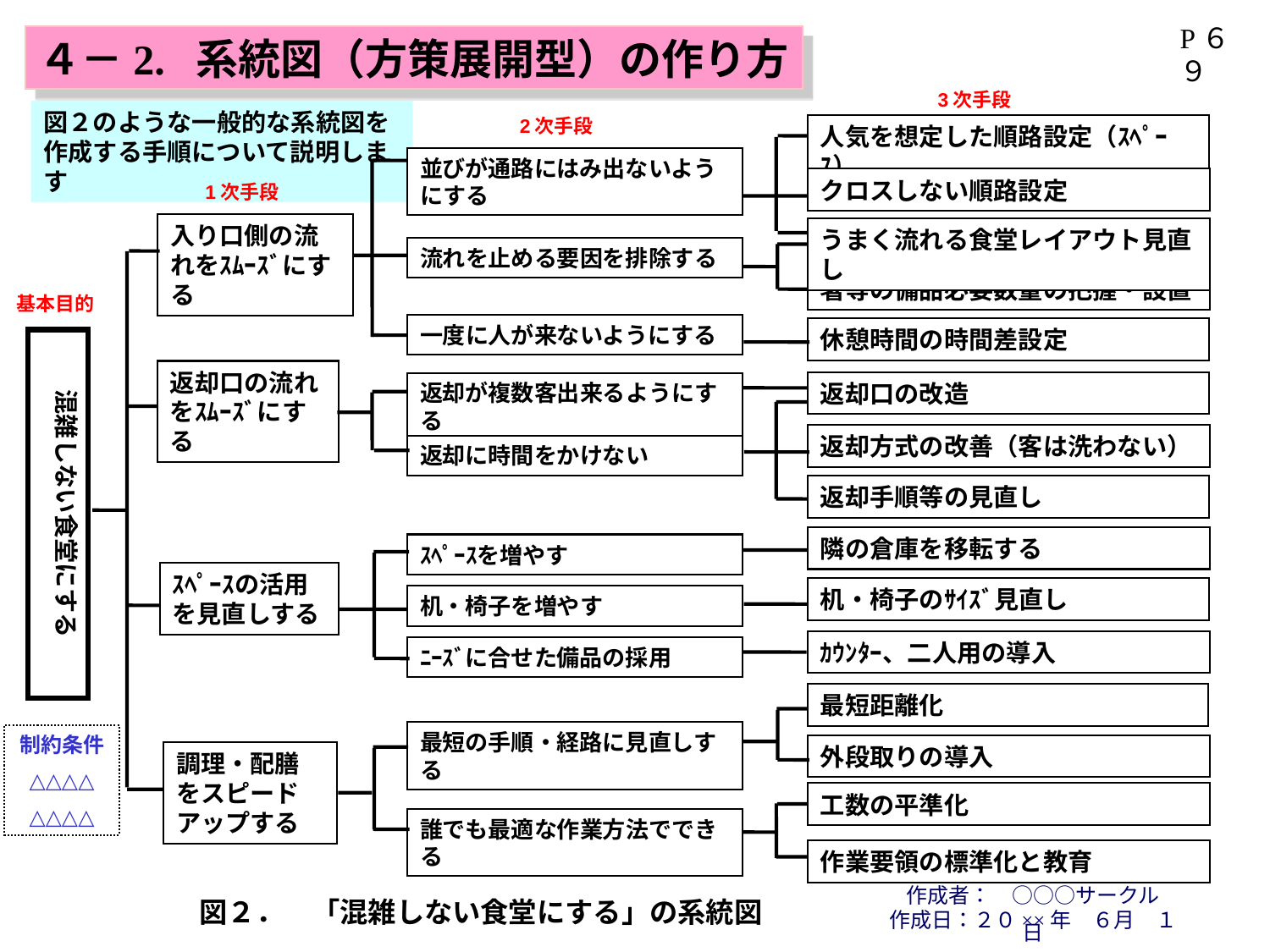

P６９
４－2.  系統図（方策展開型）の作り方
3次手段
図２のような一般的な系統図を作成する手順について説明します
2次手段
人気を想定した順路設定（ｽﾍﾟｰｽ）

並びが通路にはみ出ないようにする

クロスしない順路設定
1次手段

入り口側の流れをｽﾑｰｽﾞにする
うまく流れる食堂レイアウト見直し

流れを止める要因を排除する

箸等の備品必要数量の把握・設置
基本目的

一度に人が来ないようにする
休憩時間の時間差設定
混雑しない食堂にする

返却口の流れをｽﾑｰｽﾞにする
返却口の改造
返却が複数客出来るようにする

返却方式の改善（客は洗わない）
返却に時間をかけない

返却手順等の見直し

隣の倉庫を移転する
ｽﾍﾟｰｽを増やす

ｽﾍﾟｰｽの活用を見直しする
机・椅子のｻｲｽﾞ見直し
机・椅子を増やす

ｶｳﾝﾀｰ、二人用の導入
ﾆｰｽﾞに合せた備品の採用

最短距離化

最短の手順・経路に見直しする
制約条件
△△△△
△△△△
外段取りの導入

調理・配膳をスピードアップする

工数の平準化

誰でも最適な作業方法でできる

作業要領の標準化と教育

作成者：　○○○サークル
作成日：２０××年　６月　１日
図２．　「混雑しない食堂にする」の系統図